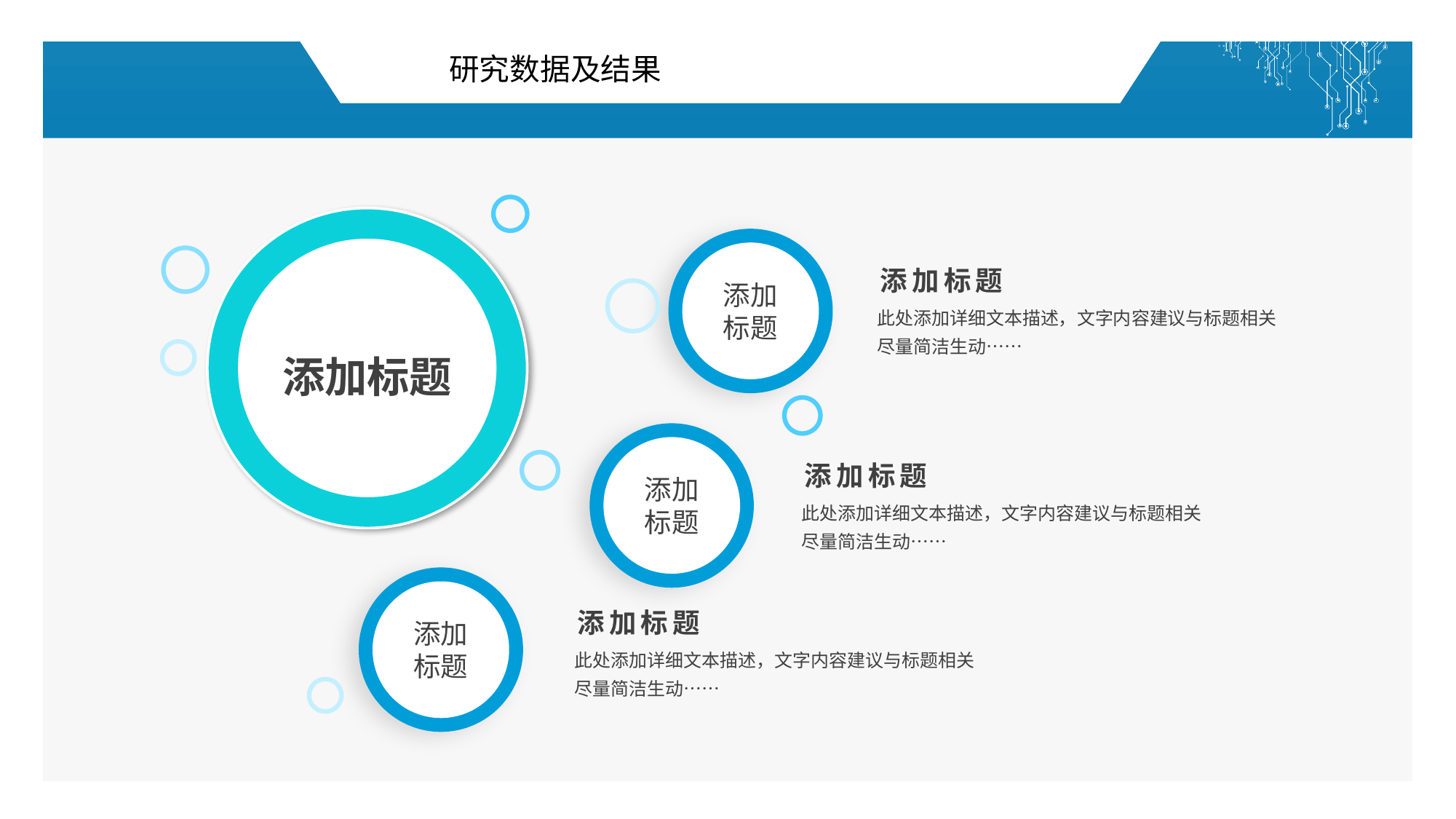

研究数据及结果

添加标题

添加
标题

添加标题
此处添加详细文本描述，文字内容建议与标题相关尽量简洁生动……

添加
标题

添加标题
此处添加详细文本描述，文字内容建议与标题相关尽量简洁生动……

添加
标题
添加标题
此处添加详细文本描述，文字内容建议与标题相关尽量简洁生动……